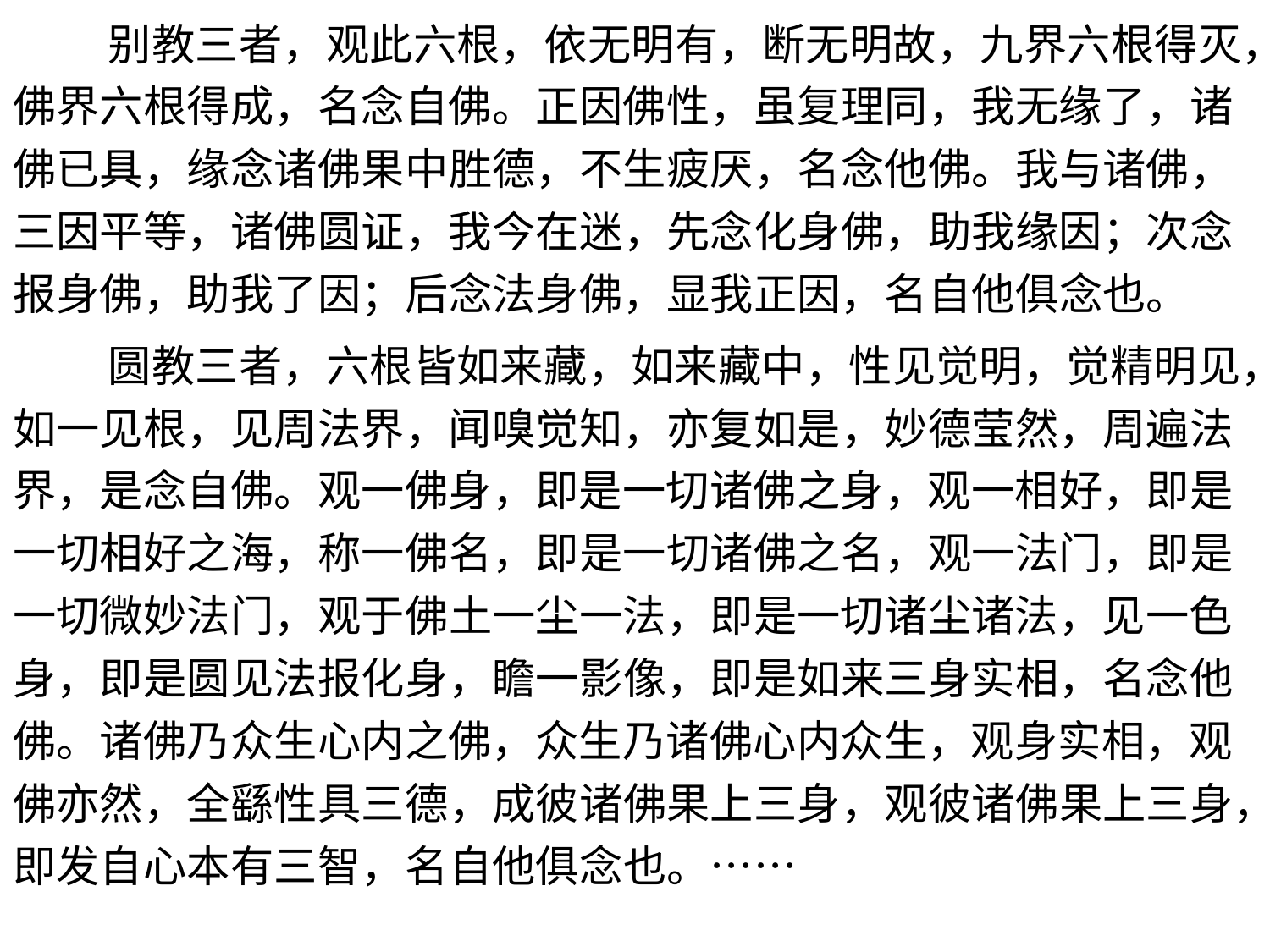

别教三者，观此六根，依无明有，断无明故，九界六根得灭，佛界六根得成，名念自佛。正因佛性，虽复理同，我无缘了，诸佛已具，缘念诸佛果中胜德，不生疲厌，名念他佛。我与诸佛，三因平等，诸佛圆证，我今在迷，先念化身佛，助我缘因；次念报身佛，助我了因；后念法身佛，显我正因，名自他俱念也。
         圆教三者，六根皆如来藏，如来藏中，性见觉明，觉精明见，如一见根，见周法界，闻嗅觉知，亦复如是，妙德莹然，周遍法界，是念自佛。观一佛身，即是一切诸佛之身，观一相好，即是一切相好之海，称一佛名，即是一切诸佛之名，观一法门，即是一切微妙法门，观于佛土一尘一法，即是一切诸尘诸法，见一色身，即是圆见法报化身，瞻一影像，即是如来三身实相，名念他佛。诸佛乃众生心内之佛，众生乃诸佛心内众生，观身实相，观佛亦然，全繇性具三德，成彼诸佛果上三身，观彼诸佛果上三身，即发自心本有三智，名自他俱念也。……